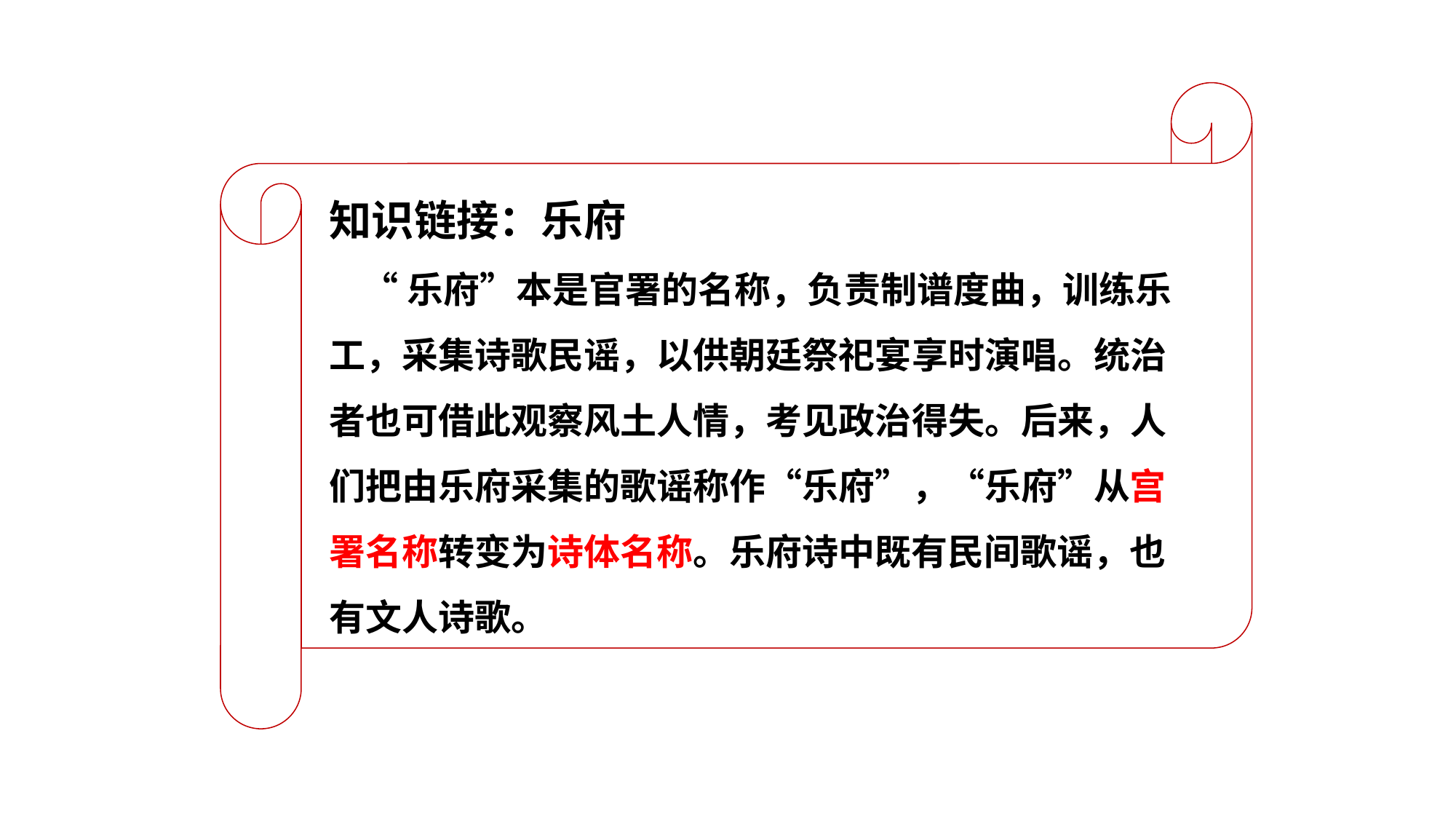

知识链接：乐府
    “乐府”本是官署的名称，负责制谱度曲，训练乐工，采集诗歌民谣，以供朝廷祭祀宴享时演唱。统治者也可借此观察风土人情，考见政治得失。后来，人们把由乐府采集的歌谣称作“乐府”，“乐府”从宫署名称转变为诗体名称。乐府诗中既有民间歌谣，也有文人诗歌。